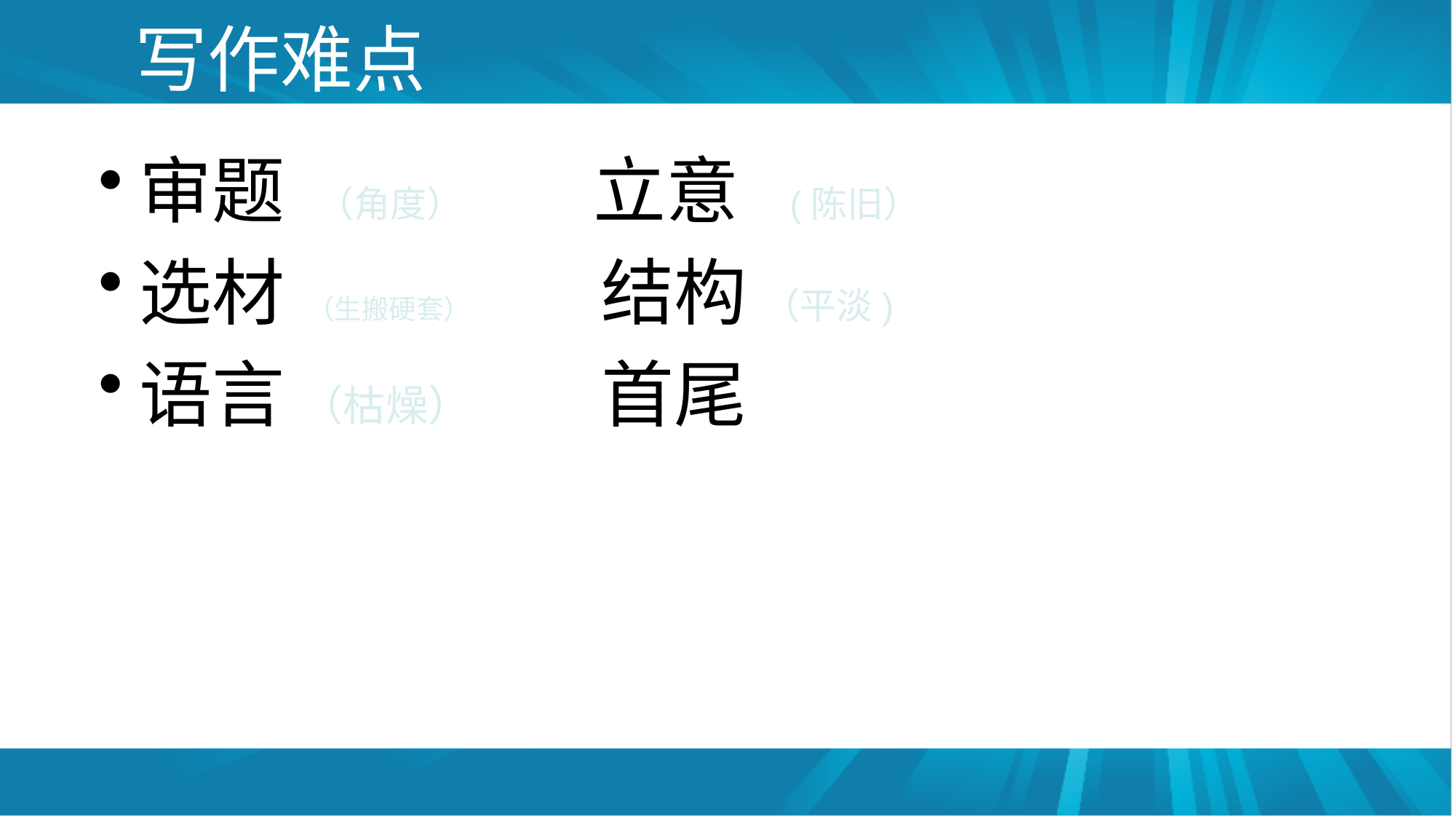

# 写作难点
审题  （角度）        立意  (陈旧）
选材  （生搬硬套）        结构 （平淡)
语言 （枯燥）        首尾